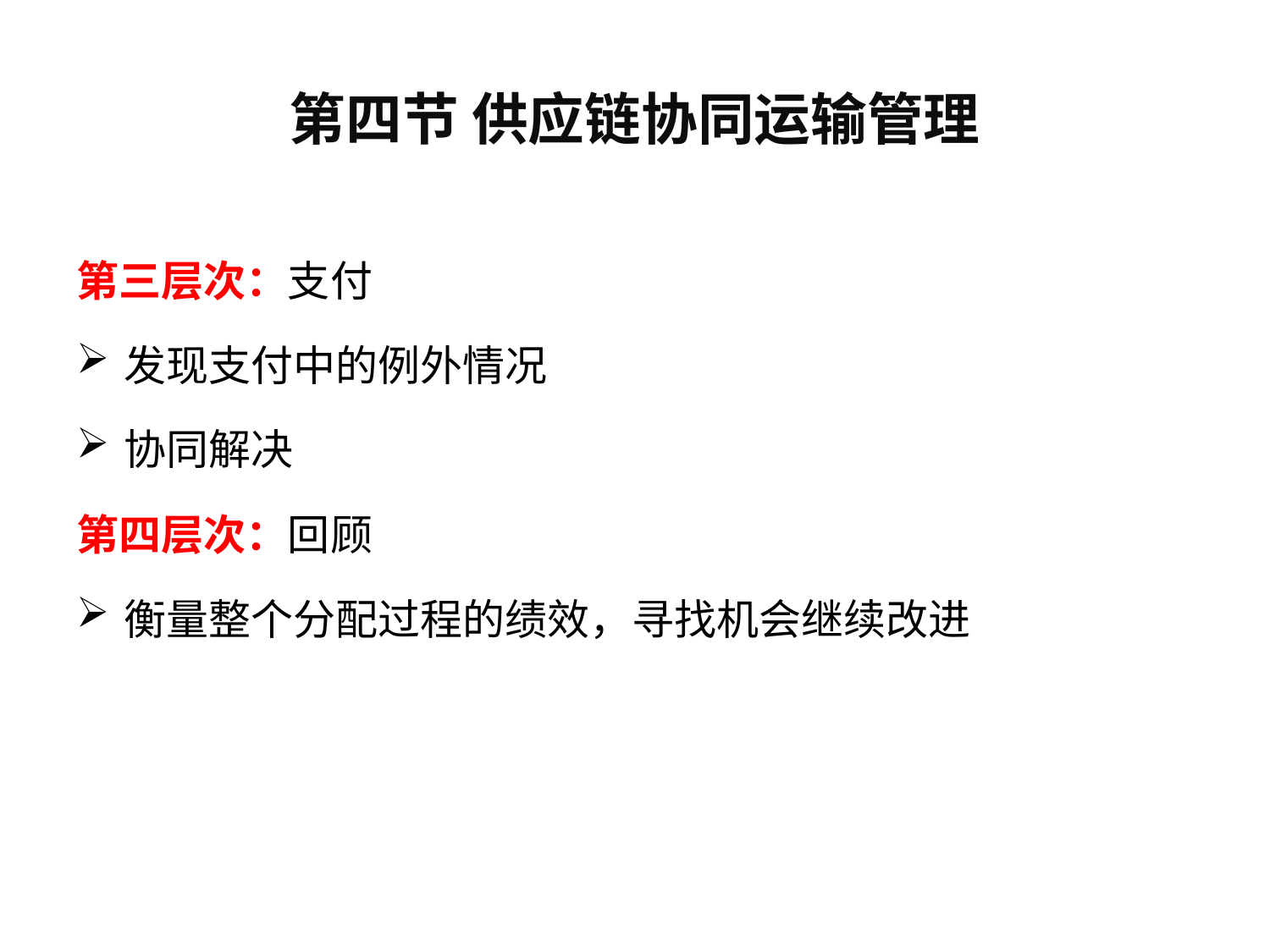

# 第四节 供应链协同运输管理
第三层次：支付
发现支付中的例外情况
协同解决
第四层次：回顾
衡量整个分配过程的绩效，寻找机会继续改进